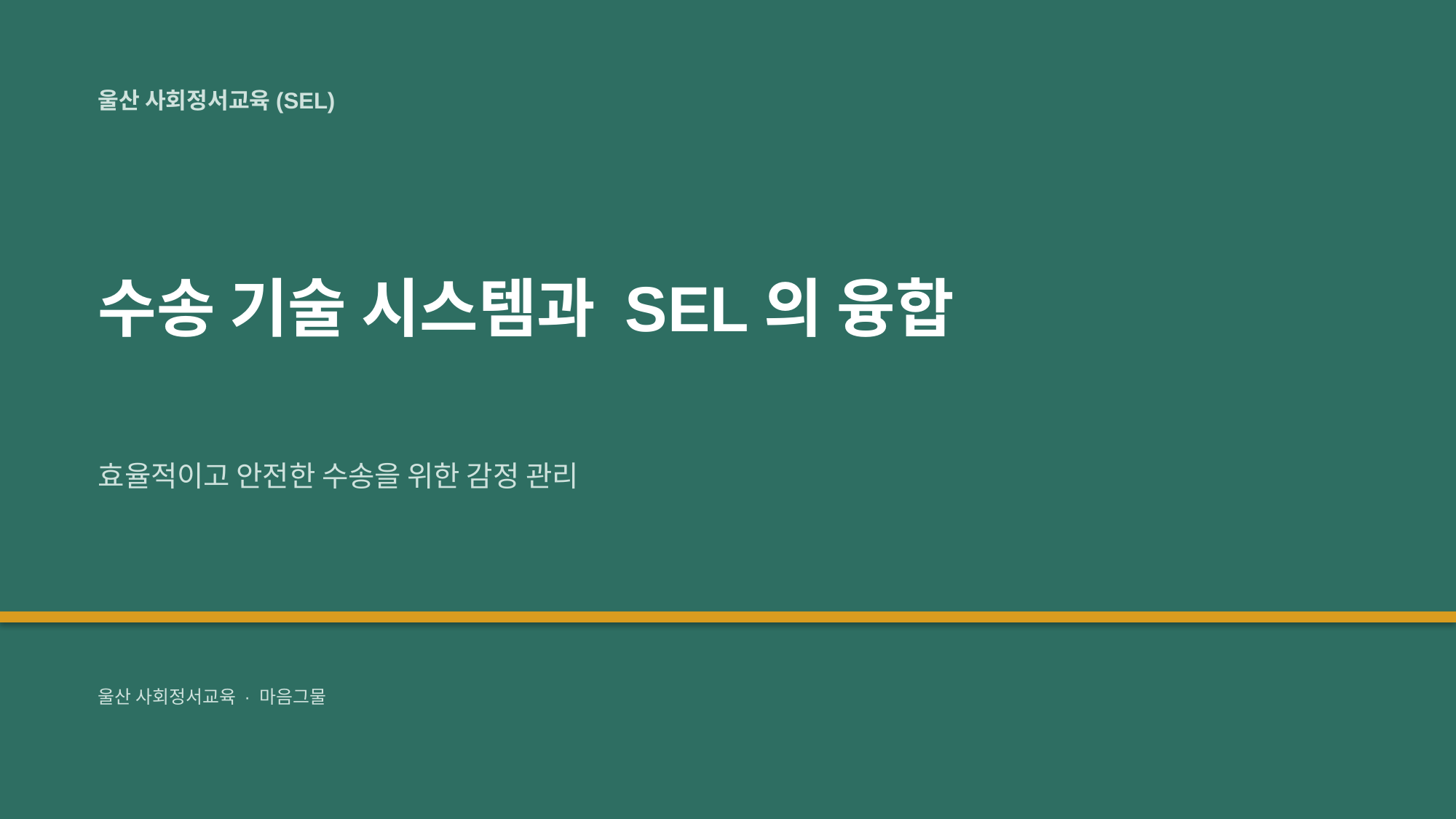

울산 사회정서교육(SEL)
수송 기술 시스템과 SEL의 융합
효율적이고 안전한 수송을 위한 감정 관리

울산 사회정서교육 · 마음그물